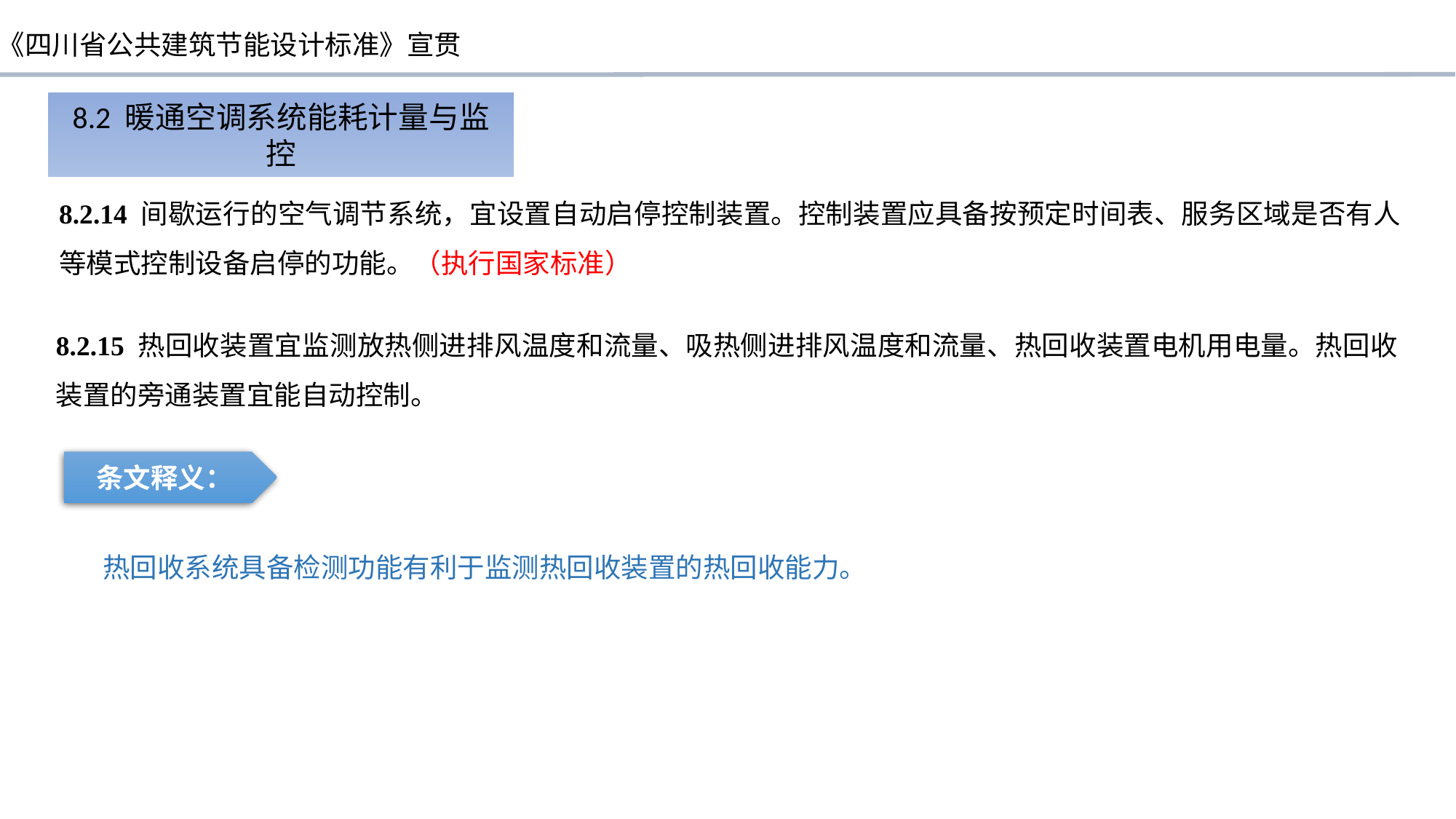

8.2 暖通空调系统能耗计量与监控
8.2.14 间歇运行的空气调节系统，宜设置自动启停控制装置。控制装置应具备按预定时间表、服务区域是否有人等模式控制设备启停的功能。（执行国家标准）
8.2.15 热回收装置宜监测放热侧进排风温度和流量、吸热侧进排风温度和流量、热回收装置电机用电量。热回收装置的旁通装置宜能自动控制。
条文释义：
    热回收系统具备检测功能有利于监测热回收装置的热回收能力。